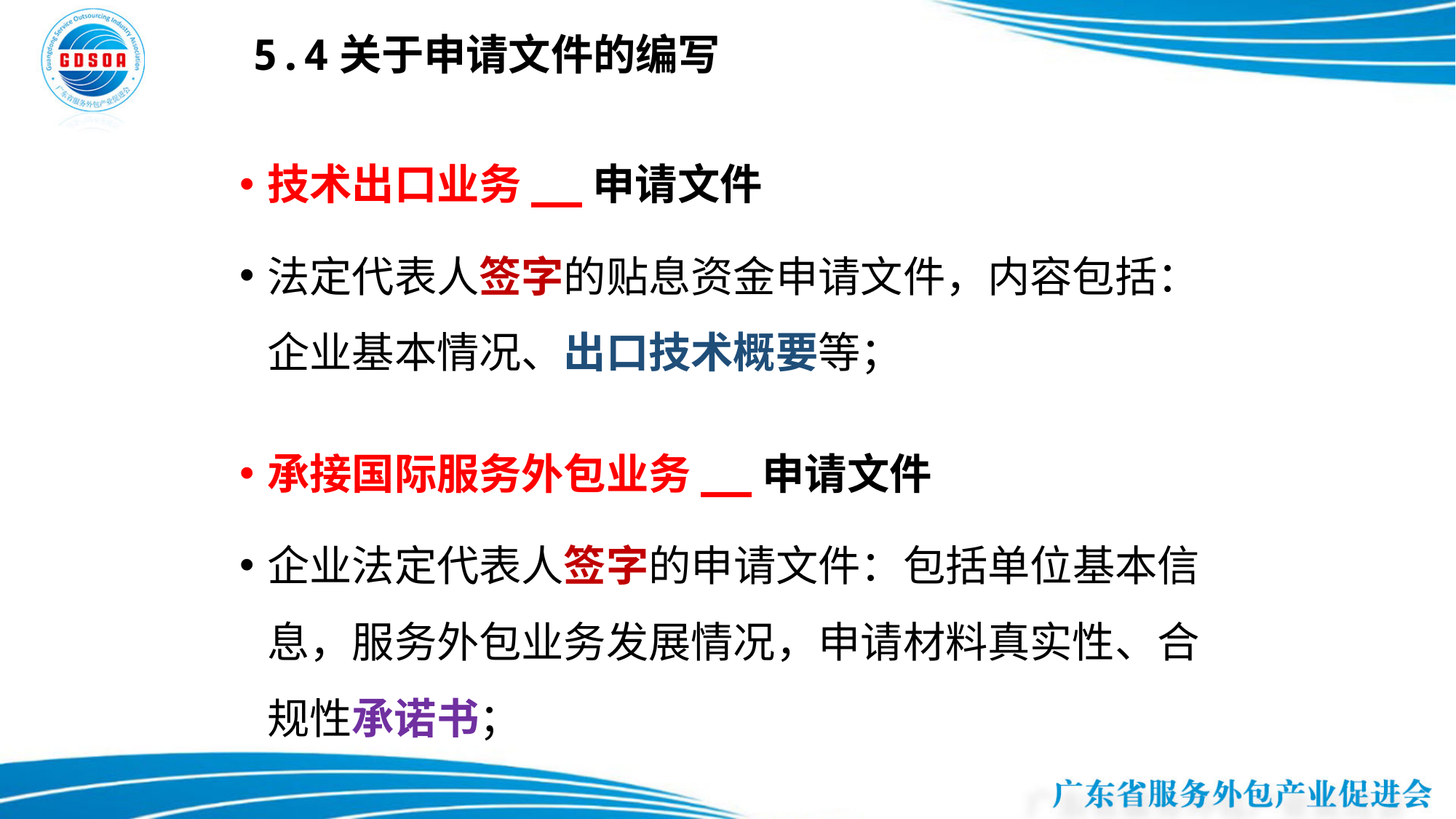

# 5.4关于申请文件的编写

技术出口业务__申请文件
法定代表人签字的贴息资金申请文件，内容包括：企业基本情况、出口技术概要等；

承接国际服务外包业务__申请文件
企业法定代表人签字的申请文件：包括单位基本信息，服务外包业务发展情况，申请材料真实性、合规性承诺书；